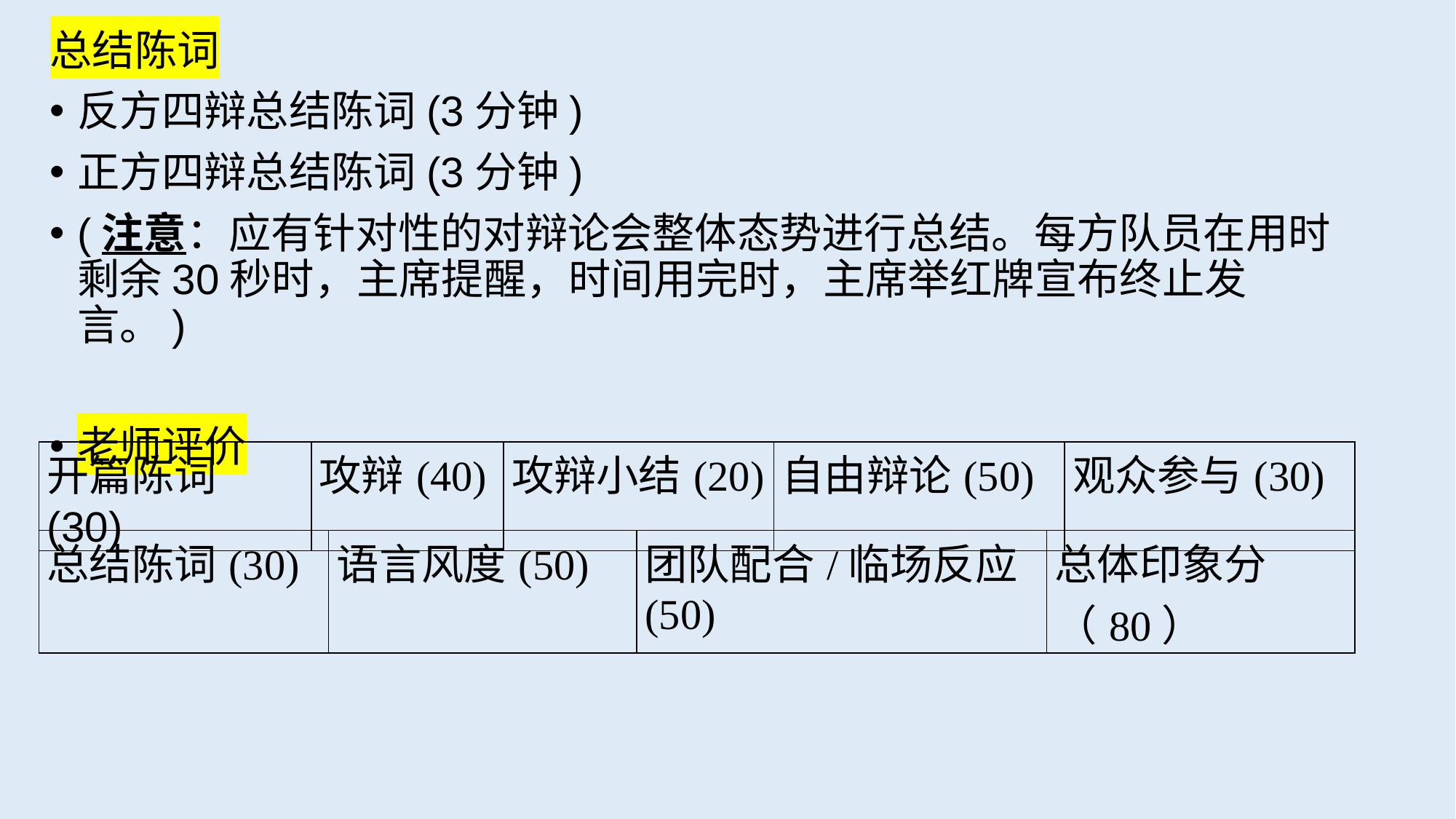

总结陈词
反方四辩总结陈词(3分钟)
正方四辩总结陈词(3分钟)
(注意：应有针对性的对辩论会整体态势进行总结。每方队员在用时剩余30秒时，主席提醒，时间用完时，主席举红牌宣布终止发言。)

老师评价

| 开篇陈词(30) | 攻辩(40) | 攻辩小结(20) | 自由辩论(50) | 观众参与(30) |
| --- | --- | --- | --- | --- |
| 总结陈词(30) | 语言风度(50) | 团队配合/临场反应(50) | 总体印象分（80） |
| --- | --- | --- | --- |